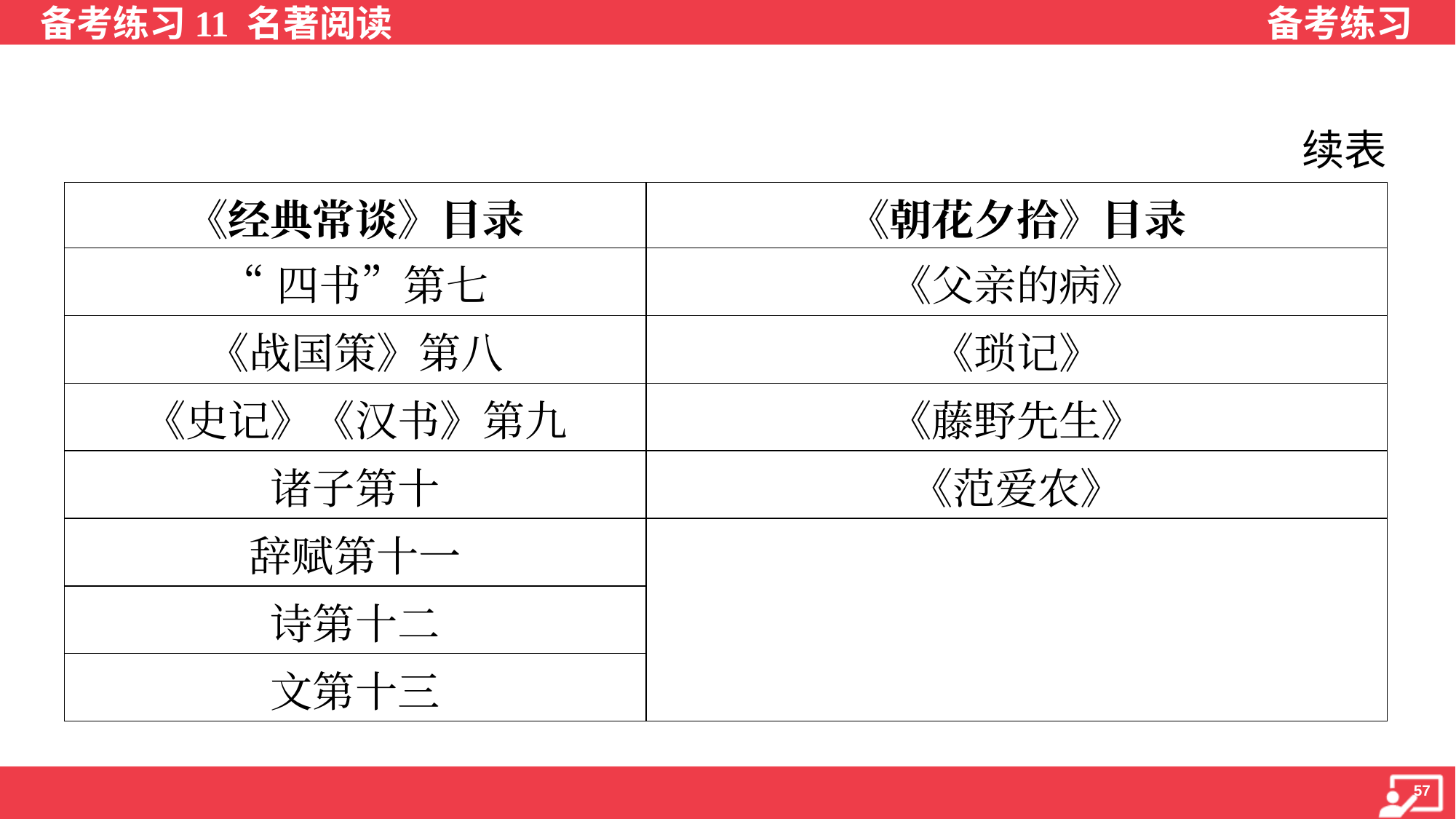

续表
| 《经典常谈》目录 | 《朝花夕拾》目录 |
| --- | --- |
| “四书”第七 | 《父亲的病》 |
| 《战国策》第八 | 《琐记》 |
| 《史记》《汉书》第九 | 《藤野先生》 |
| 诸子第十 | 《范爱农》 |
| 辞赋第十一 |  |
| 诗第十二 |  |
| 文第十三 |  |